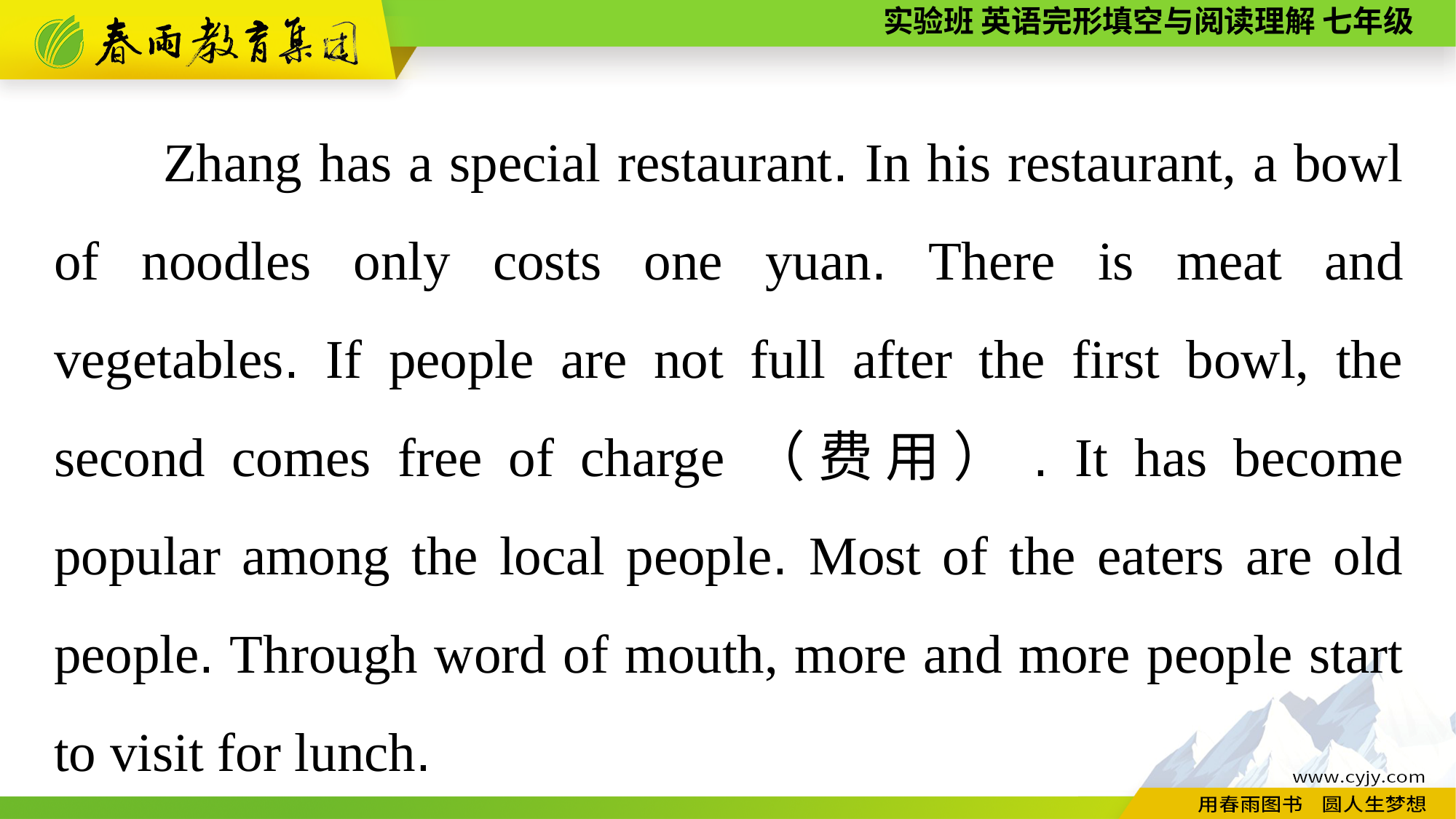

Zhang has a special restaurant. In his restaurant, a bowl of noodles only costs one yuan. There is meat and vegetables. If people are not full after the first bowl, the second comes free of charge（费用）. It has become popular among the local people. Most of the eaters are old people. Through word of mouth, more and more people start to visit for lunch.